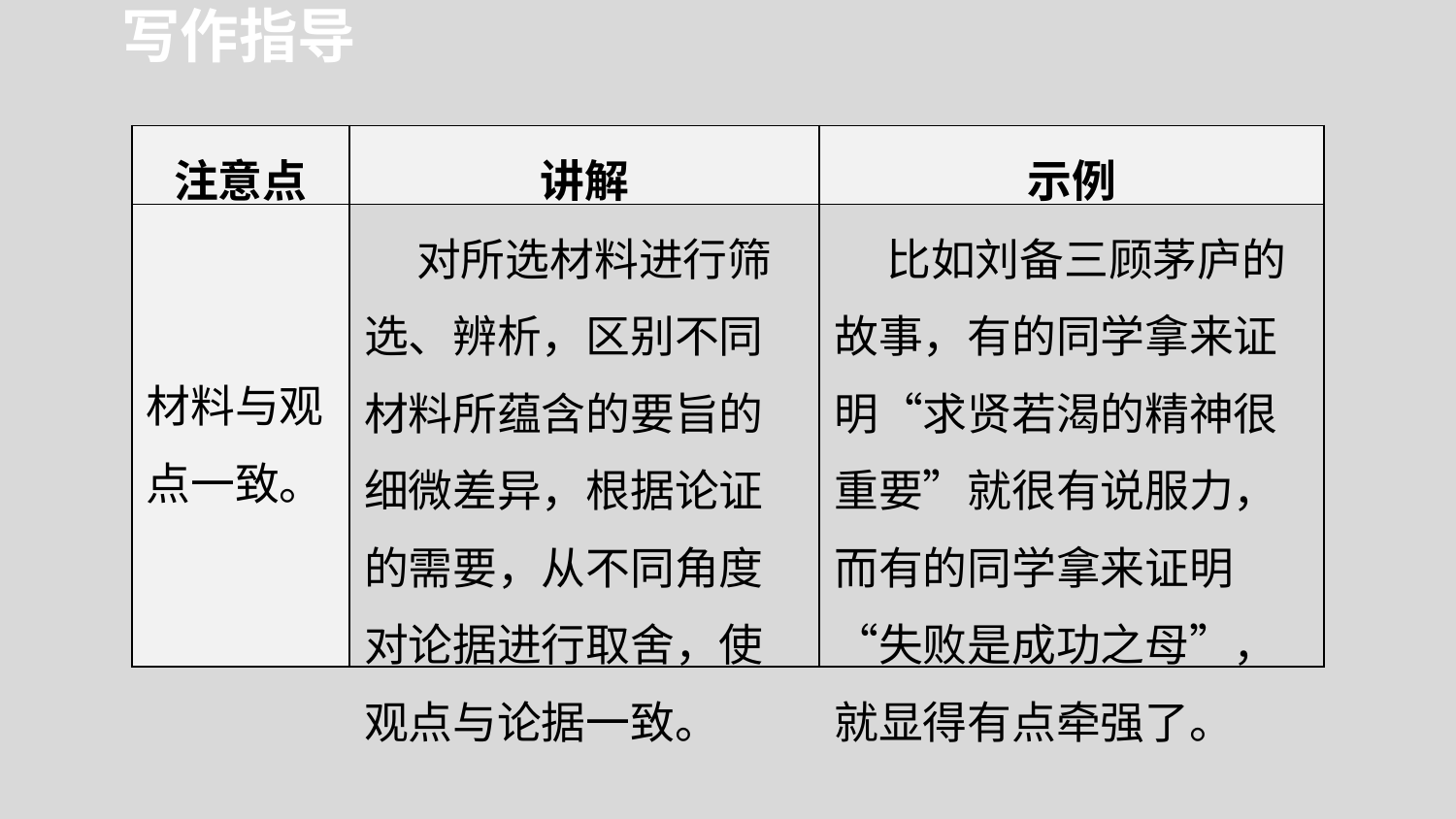

写作指导
| 注意点 | 讲解 | 示例 |
| --- | --- | --- |
| 材料与观点一致。 | 对所选材料进行筛选、辨析，区别不同材料所蕴含的要旨的细微差异，根据论证的需要，从不同角度对论据进行取舍，使观点与论据一致。 | 比如刘备三顾茅庐的故事，有的同学拿来证明“求贤若渴的精神很重要”就很有说服力，而有的同学拿来证明“失败是成功之母”，就显得有点牵强了。 |